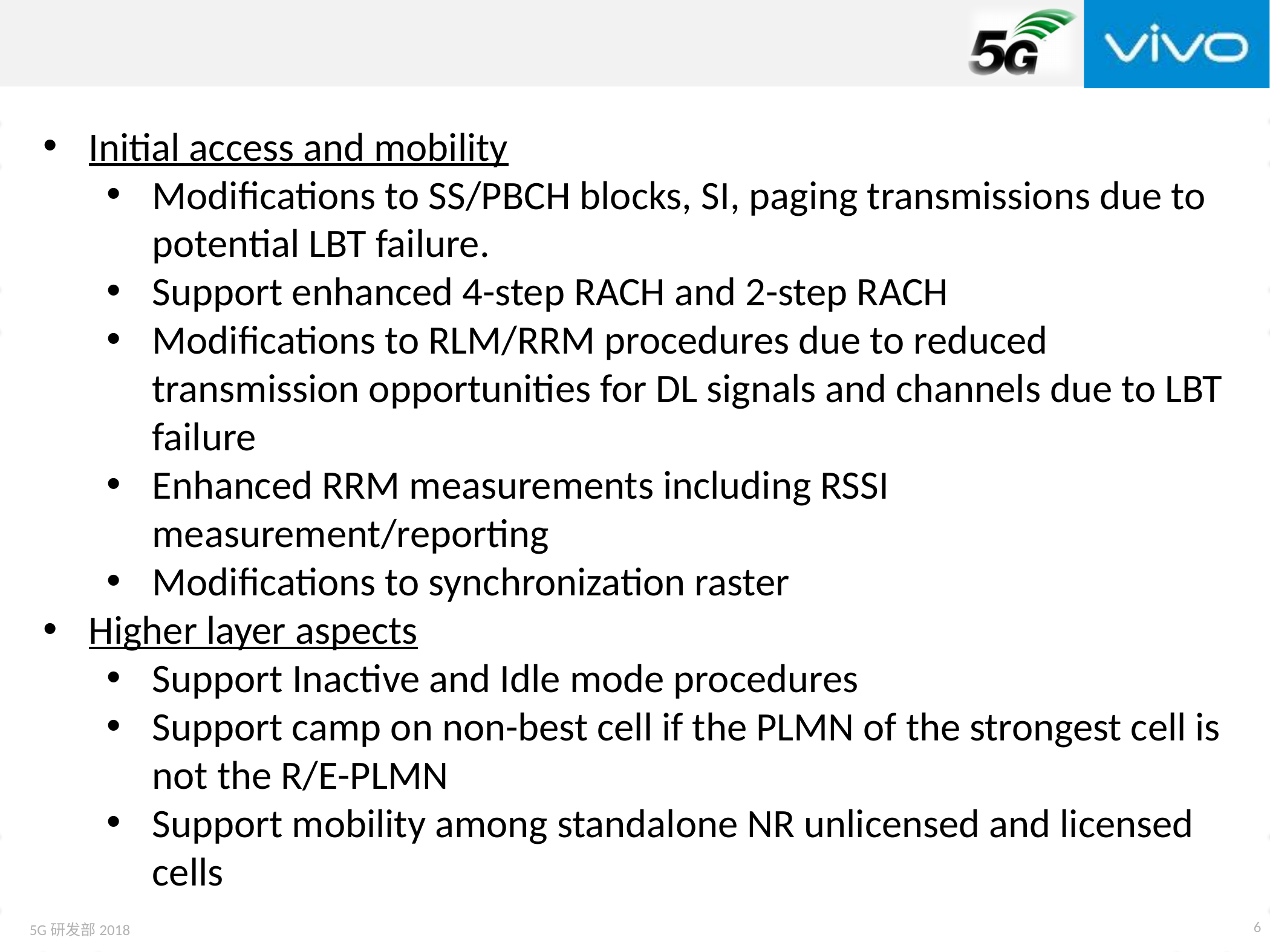

Initial access and mobility
Modifications to SS/PBCH blocks, SI, paging transmissions due to potential LBT failure.
Support enhanced 4-step RACH and 2-step RACH
Modifications to RLM/RRM procedures due to reduced transmission opportunities for DL signals and channels due to LBT failure
Enhanced RRM measurements including RSSI measurement/reporting
Modifications to synchronization raster
Higher layer aspects
Support Inactive and Idle mode procedures
Support camp on non-best cell if the PLMN of the strongest cell is not the R/E-PLMN
Support mobility among standalone NR unlicensed and licensed cells

6
5G研发部2018